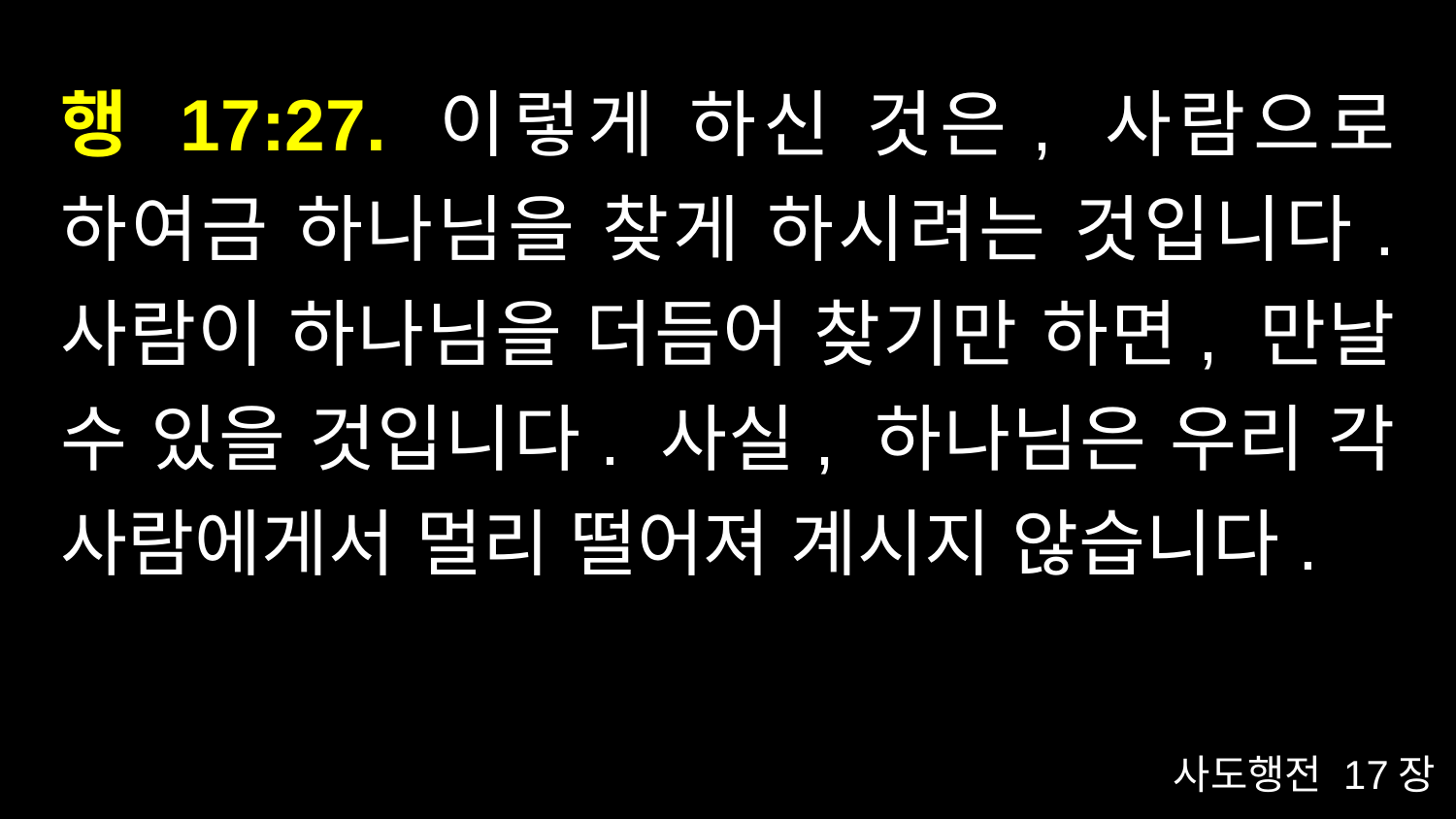

# 행 17:27. 이렇게 하신 것은, 사람으로 하여금 하나님을 찾게 하시려는 것입니다. 사람이 하나님을 더듬어 찾기만 하면, 만날 수 있을 것입니다. 사실, 하나님은 우리 각 사람에게서 멀리 떨어져 계시지 않습니다.
사도행전 17장